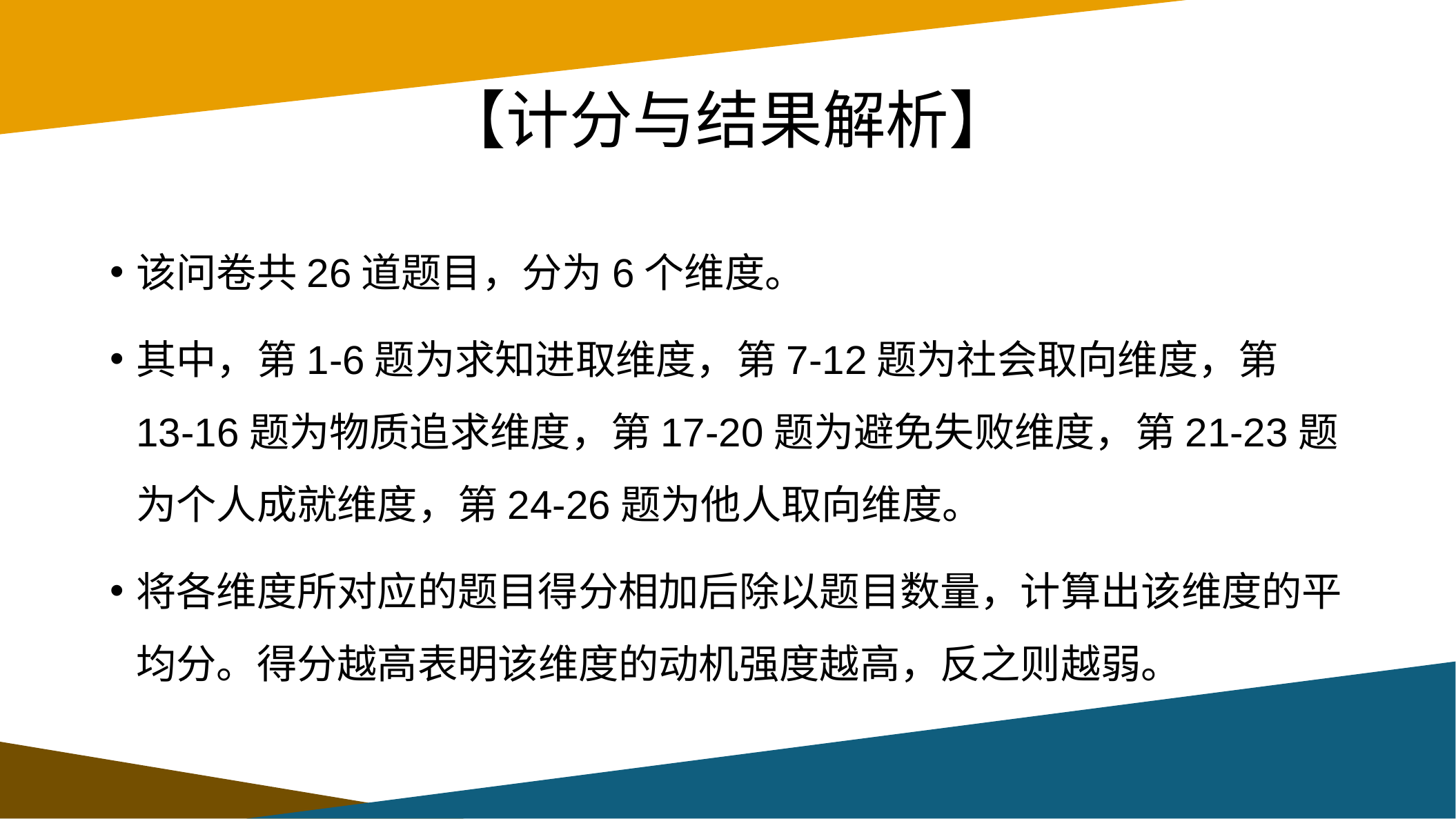

# 【计分与结果解析】
该问卷共26道题目，分为6个维度。
其中，第1-6题为求知进取维度，第7-12题为社会取向维度，第13-16题为物质追求维度，第17-20题为避免失败维度，第21-23题为个人成就维度，第24-26题为他人取向维度。
将各维度所对应的题目得分相加后除以题目数量，计算出该维度的平均分。得分越高表明该维度的动机强度越高，反之则越弱。